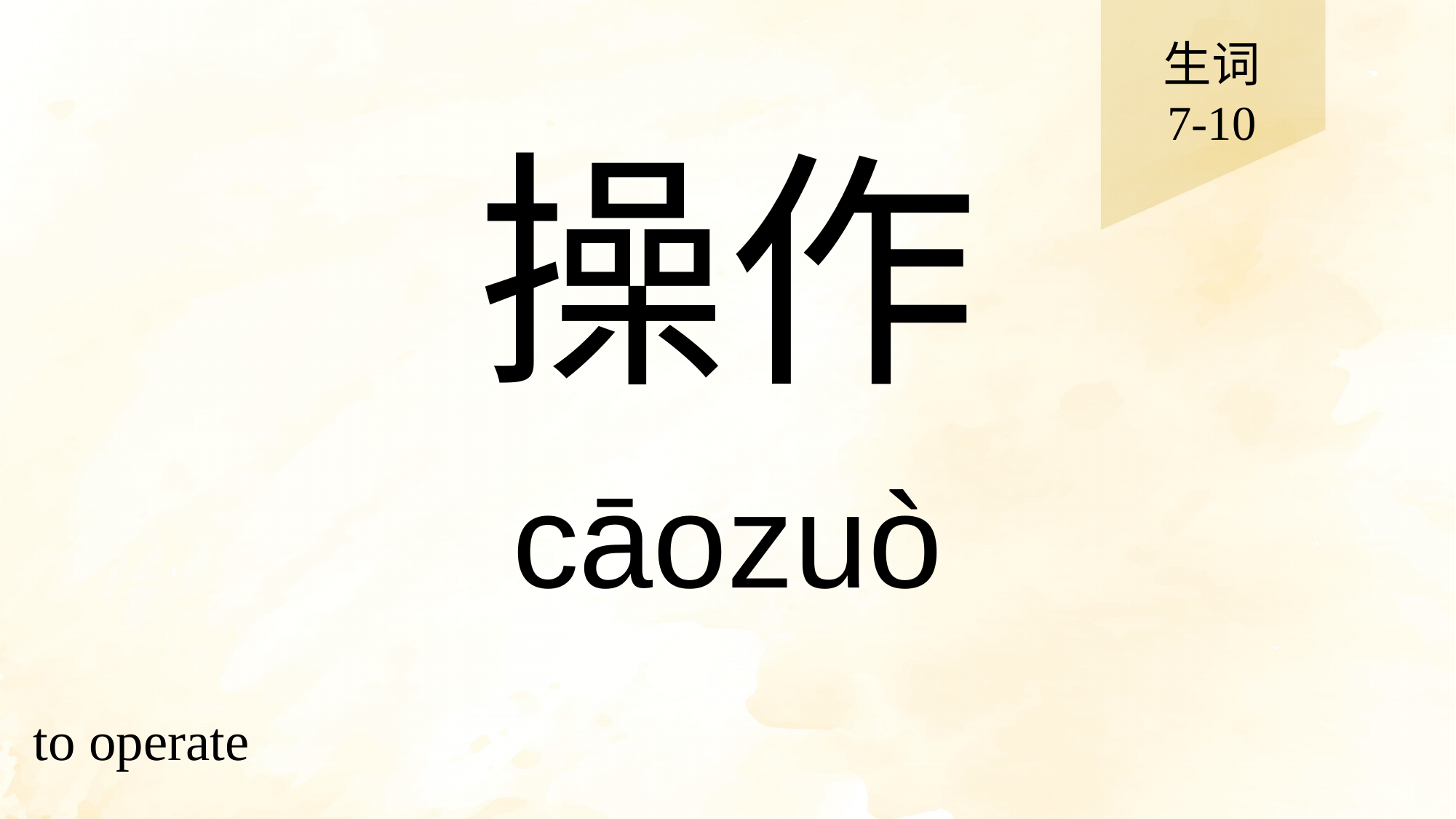

生词
7-10
# 操作
cāozuò
to operate